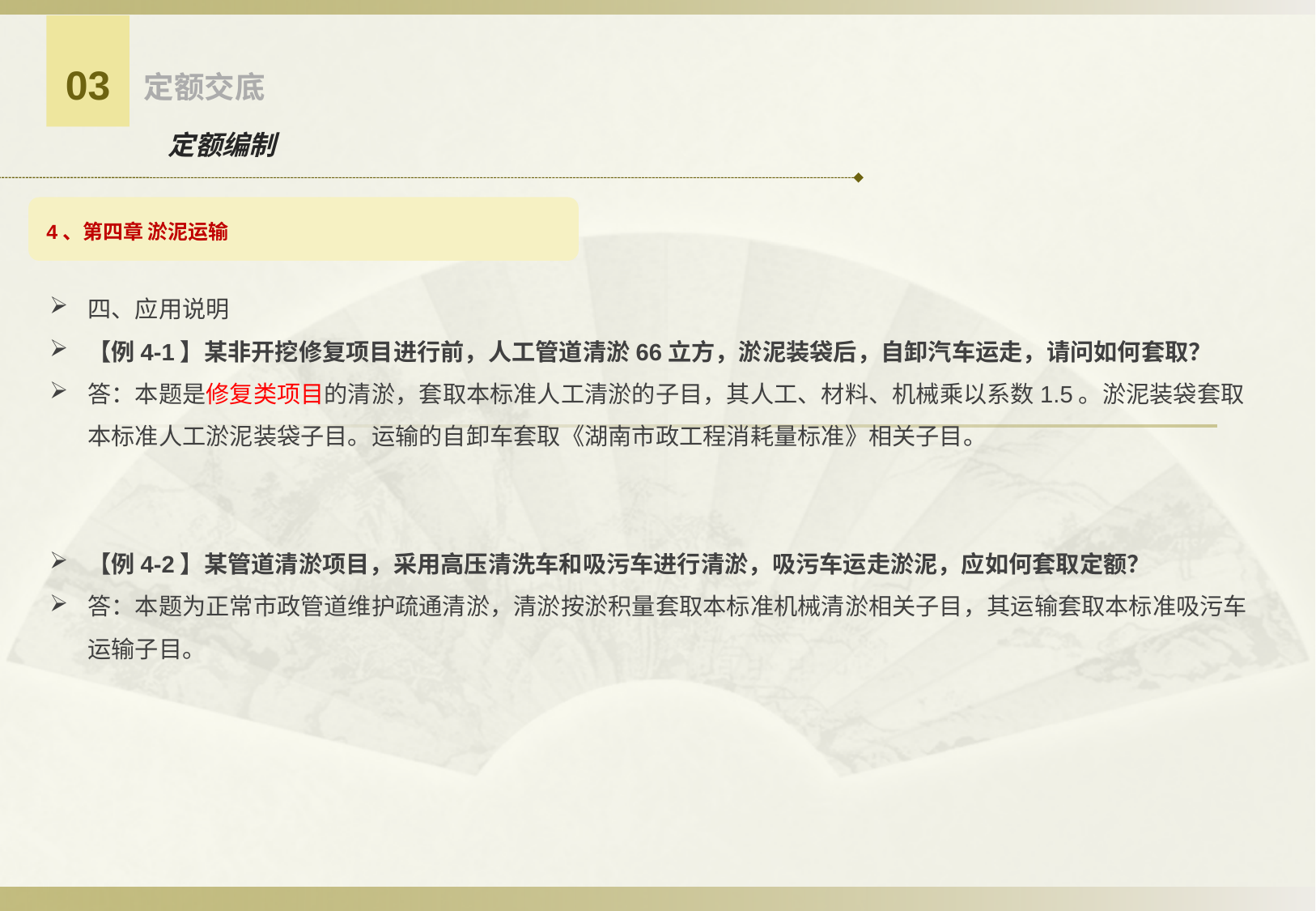

03
定额交底
定额编制

4、第四章 淤泥运输
四、应用说明
【例4-1】某非开挖修复项目进行前，人工管道清淤66立方，淤泥装袋后，自卸汽车运走，请问如何套取？
答：本题是修复类项目的清淤，套取本标准人工清淤的子目，其人工、材料、机械乘以系数1.5。淤泥装袋套取本标准人工淤泥装袋子目。运输的自卸车套取《湖南市政工程消耗量标准》相关子目。

【例4-2】某管道清淤项目，采用高压清洗车和吸污车进行清淤，吸污车运走淤泥，应如何套取定额？
答：本题为正常市政管道维护疏通清淤，清淤按淤积量套取本标准机械清淤相关子目，其运输套取本标准吸污车运输子目。